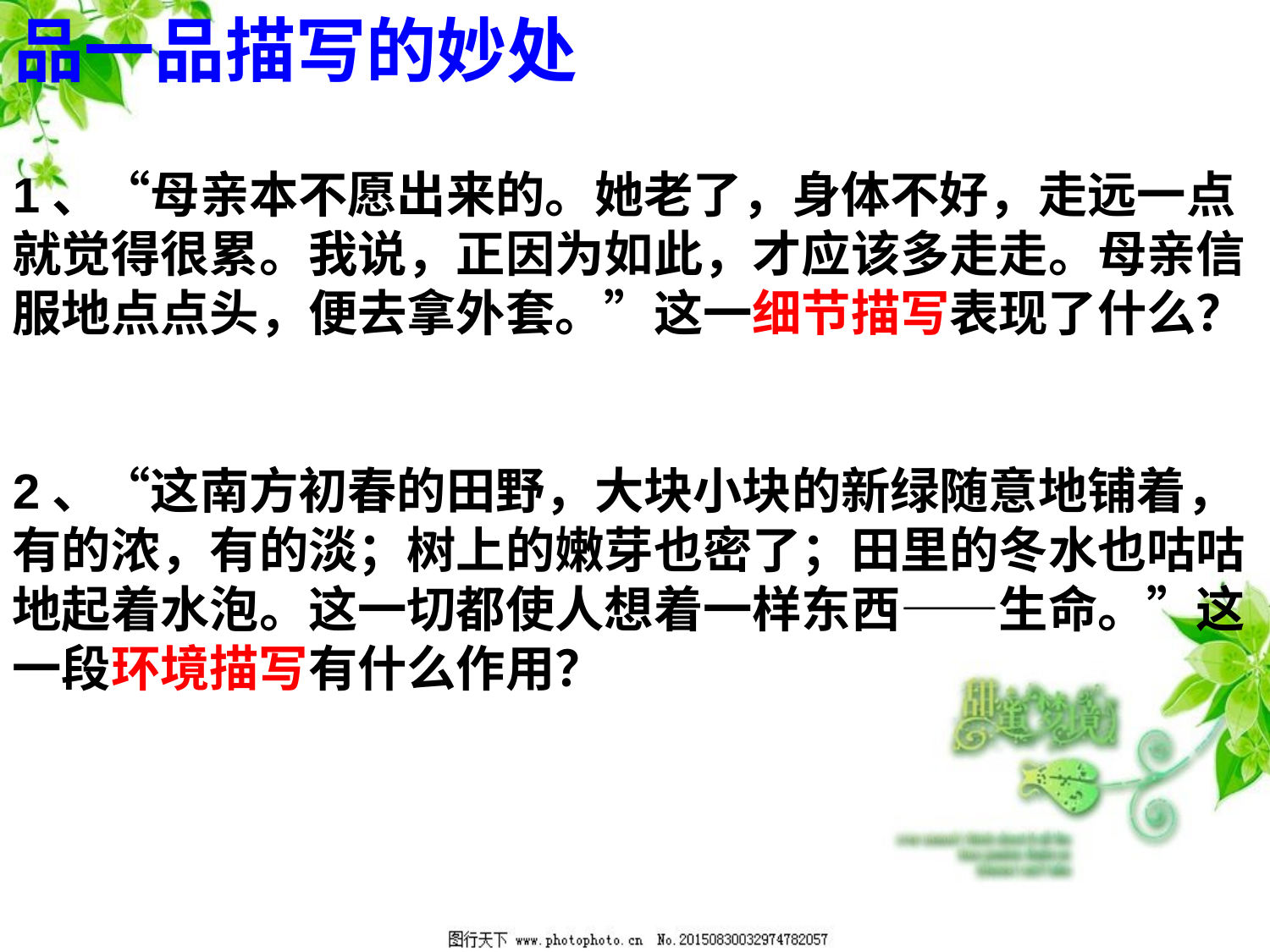

品一品描写的妙处
1、“母亲本不愿出来的。她老了，身体不好，走远一点就觉得很累。我说，正因为如此，才应该多走走。母亲信服地点点头，便去拿外套。”这一细节描写表现了什么？

2、“这南方初春的田野，大块小块的新绿随意地铺着，有的浓，有的淡；树上的嫩芽也密了；田里的冬水也咕咕地起着水泡。这一切都使人想着一样东西——生命。”这一段环境描写有什么作用？